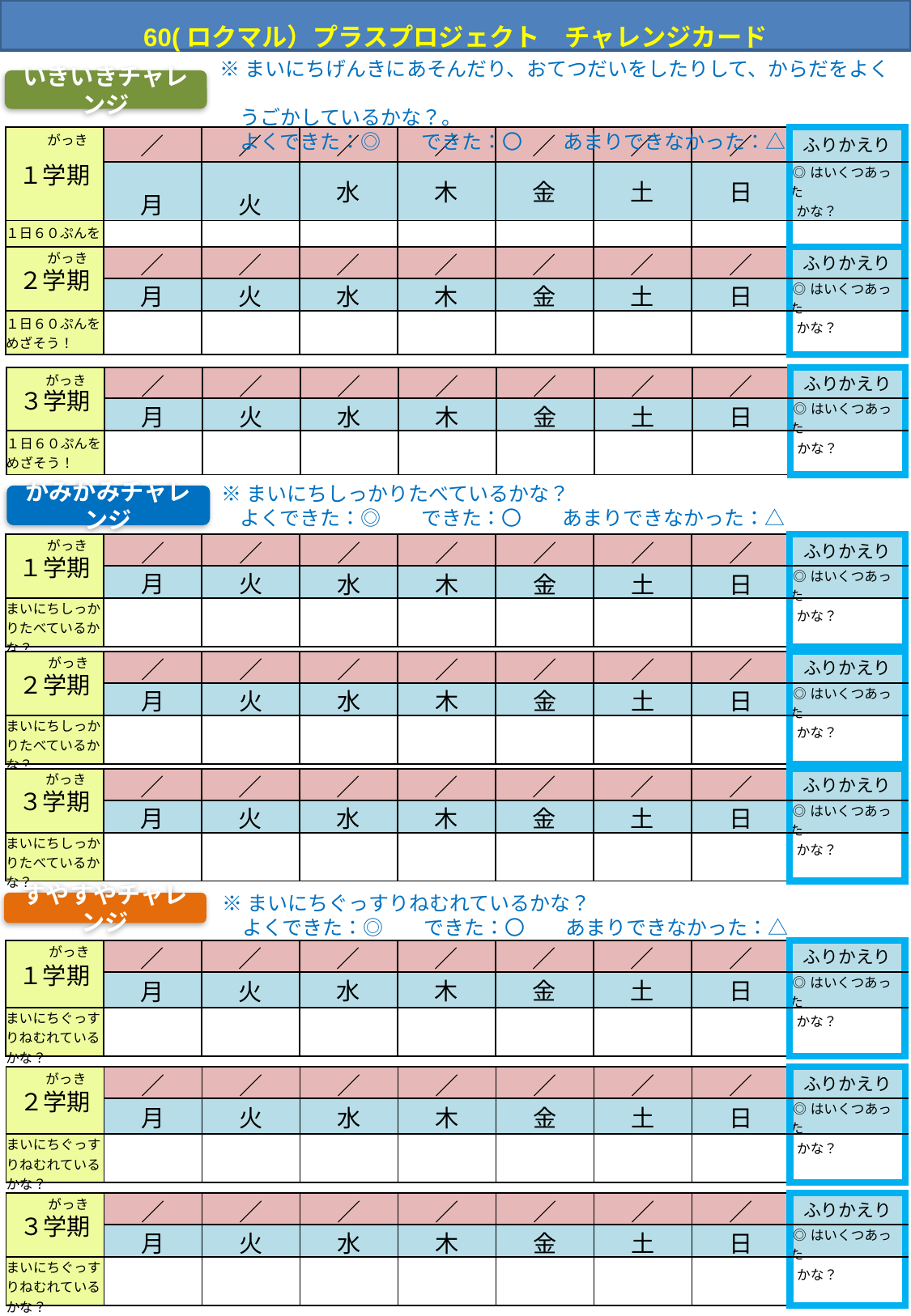

60(ロクマル）プラスプロジェクト　チャレンジカード

※まいにちげんきにあそんだり、おてつだいをしたりして、からだをよく
　うごかしているかな？。
　よくできた：◎　　できた：〇　　あまりできなかった：△
いきいきチャレンジ
| １学期 | ／ | ／ | ／ | ／ | ／ | ／ | ／ | ふりかえり |
| --- | --- | --- | --- | --- | --- | --- | --- | --- |
|  | 月 | 火 | 水 | 木 | 金 | 土 | 日 | ◎はいくつあった かな？ |
| １日６０ぷんをめざそう！ |  |  |  |  |  |  |  |  |
がっき
がっき
| ２学期 | ／ | ／ | ／ | ／ | ／ | ／ | ／ | ふりかえり |
| --- | --- | --- | --- | --- | --- | --- | --- | --- |
|  | 月 | 火 | 水 | 木 | 金 | 土 | 日 | ◎はいくつあった かな？ |
| １日６０ぷんをめざそう！ |  |  |  |  |  |  |  |  |
| ３学期 | ／ | ／ | ／ | ／ | ／ | ／ | ／ | ふりかえり |
| --- | --- | --- | --- | --- | --- | --- | --- | --- |
|  | 月 | 火 | 水 | 木 | 金 | 土 | 日 | ◎はいくつあった かな？ |
| １日６０ぷんをめざそう！ |  |  |  |  |  |  |  |  |
がっき
※まいにちしっかりたべているかな？
   よくできた：◎　　できた：〇　　あまりできなかった：△
かみかみチャレンジ
がっき
| １学期 | ／ | ／ | ／ | ／ | ／ | ／ | ／ | ふりかえり |
| --- | --- | --- | --- | --- | --- | --- | --- | --- |
|  | 月 | 火 | 水 | 木 | 金 | 土 | 日 | ◎はいくつあった かな？ |
| まいにちしっかりたべているかな？ |  |  |  |  |  |  |  |  |
| ２学期 | ／ | ／ | ／ | ／ | ／ | ／ | ／ | ふりかえり |
| --- | --- | --- | --- | --- | --- | --- | --- | --- |
|  | 月 | 火 | 水 | 木 | 金 | 土 | 日 | ◎はいくつあった かな？ |
| まいにちしっかりたべているかな？ |  |  |  |  |  |  |  |  |
がっき
がっき
| ３学期 | ／ | ／ | ／ | ／ | ／ | ／ | ／ | ふりかえり |
| --- | --- | --- | --- | --- | --- | --- | --- | --- |
|  | 月 | 火 | 水 | 木 | 金 | 土 | 日 | ◎はいくつあった かな？ |
| まいにちしっかりたべているかな？ |  |  |  |  |  |  |  |  |
※まいにちぐっすりねむれているかな？
　よくできた：◎　　できた：〇　　あまりできなかった：△
すやすやチャレンジ
| １学期 | ／ | ／ | ／ | ／ | ／ | ／ | ／ | ふりかえり |
| --- | --- | --- | --- | --- | --- | --- | --- | --- |
|  | 月 | 火 | 水 | 木 | 金 | 土 | 日 | ◎はいくつあった かな？ |
| まいにちぐっすりねむれているかな？ |  |  |  |  |  |  |  |  |
がっき
がっき
| ２学期 | ／ | ／ | ／ | ／ | ／ | ／ | ／ | ふりかえり |
| --- | --- | --- | --- | --- | --- | --- | --- | --- |
|  | 月 | 火 | 水 | 木 | 金 | 土 | 日 | ◎はいくつあった かな？ |
| まいにちぐっすりねむれているかな？ |  |  |  |  |  |  |  |  |
がっき
| ３学期 | ／ | ／ | ／ | ／ | ／ | ／ | ／ | ふりかえり |
| --- | --- | --- | --- | --- | --- | --- | --- | --- |
|  | 月 | 火 | 水 | 木 | 金 | 土 | 日 | ◎はいくつあった かな？ |
| まいにちぐっすりねむれているかな？ |  |  |  |  |  |  |  |  |